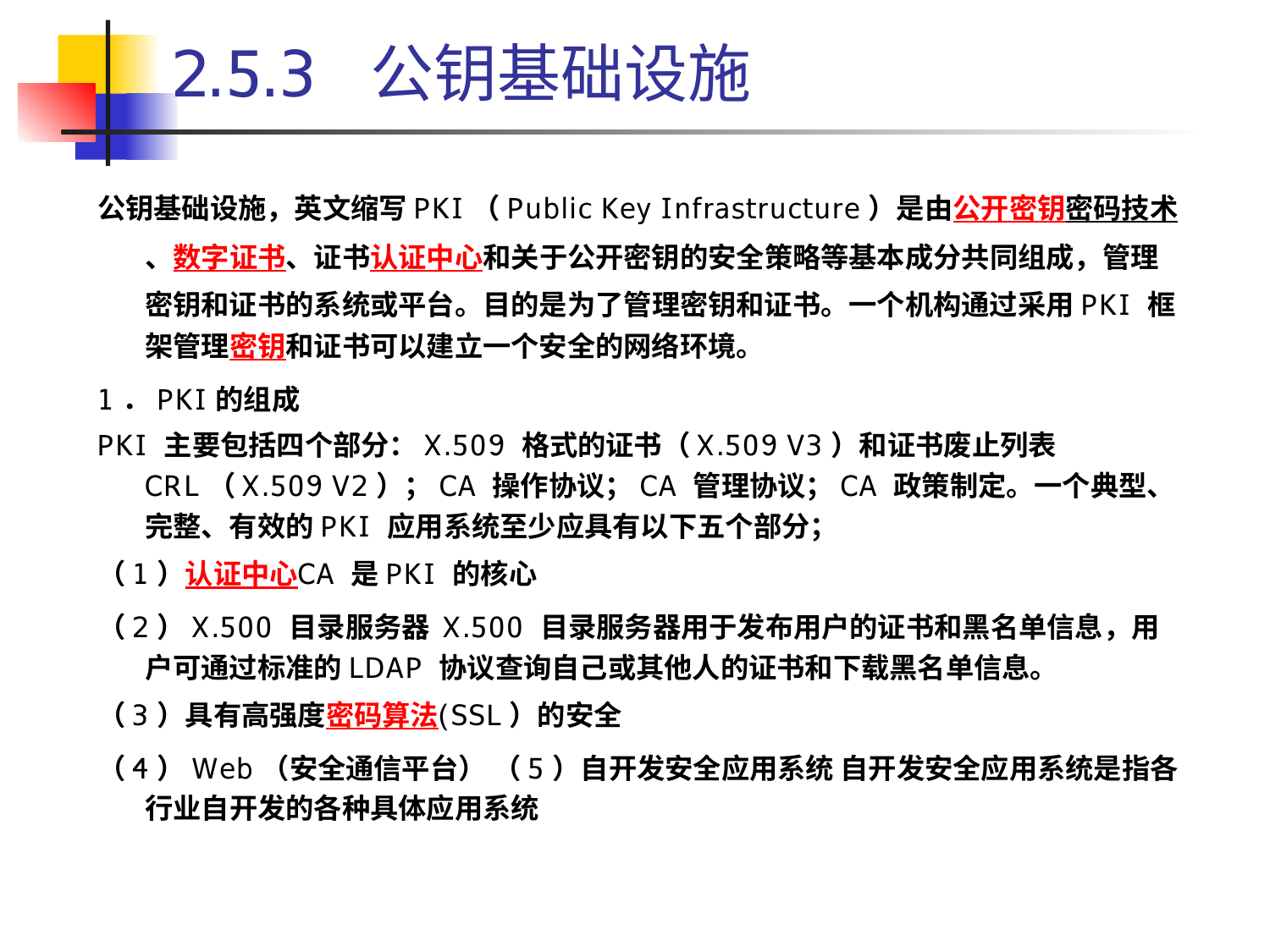

# 2.5.3  公钥基础设施
公钥基础设施，英文缩写PKI（Public Key Infrastructure）是由公开密钥密码技术、数字证书、证书认证中心和关于公开密钥的安全策略等基本成分共同组成，管理密钥和证书的系统或平台。目的是为了管理密钥和证书。一个机构通过采用PKI 框架管理密钥和证书可以建立一个安全的网络环境。
1．PKI的组成
PKI 主要包括四个部分：X.509 格式的证书（X.509 V3）和证书废止列表CRL（X.509 V2）；CA 操作协议；CA 管理协议；CA 政策制定。一个典型、完整、有效的PKI 应用系统至少应具有以下五个部分；
（1）认证中心CA 是PKI 的核心
（2）X.500 目录服务器 X.500 目录服务器用于发布用户的证书和黑名单信息，用户可通过标准的LDAP 协议查询自己或其他人的证书和下载黑名单信息。
（3）具有高强度密码算法(SSL）的安全
（4）Web（安全通信平台） （5）自开发安全应用系统 自开发安全应用系统是指各行业自开发的各种具体应用系统

67